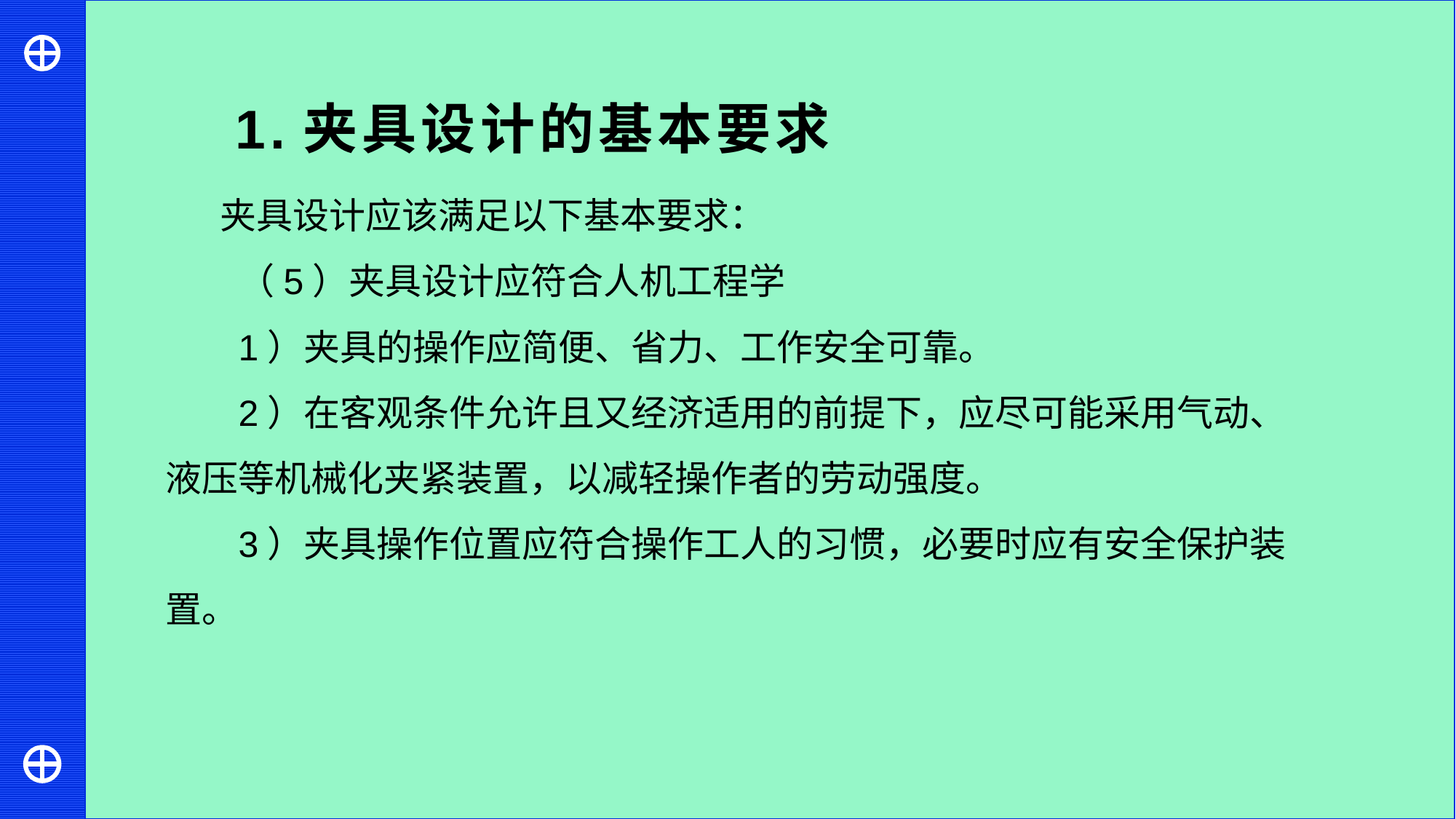

1.夹具设计的基本要求
夹具设计应该满足以下基本要求：
（5）夹具设计应符合人机工程学
1）夹具的操作应简便、省力、工作安全可靠。
2）在客观条件允许且又经济适用的前提下，应尽可能采用气动、液压等机械化夹紧装置，以减轻操作者的劳动强度。
3）夹具操作位置应符合操作工人的习惯，必要时应有安全保护装置。